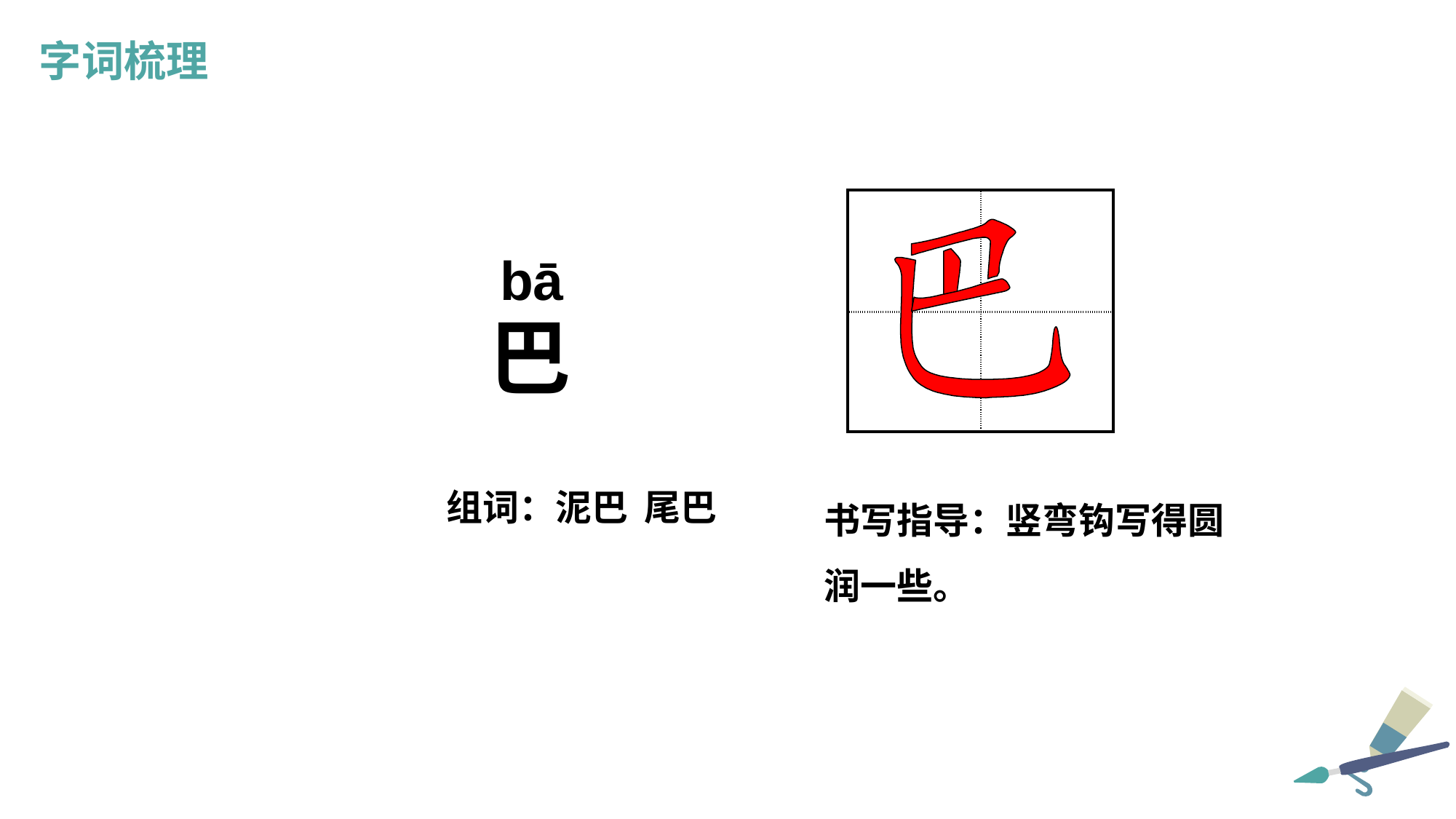

字词梳理
|  |  |
| --- | --- |
|  |  |

bā

巴
书写指导：竖弯钩写得圆润一些。
组词：泥巴  尾巴